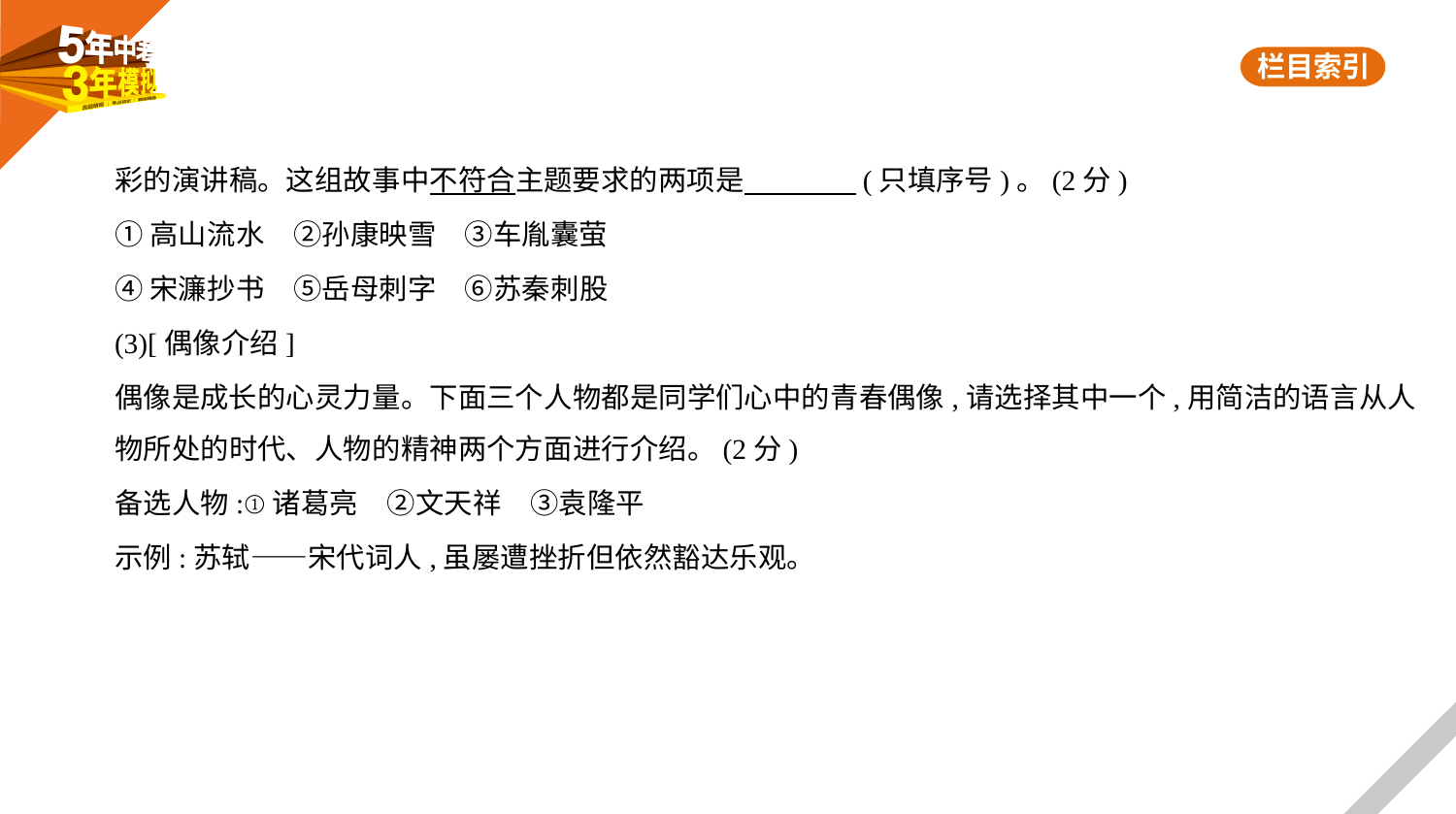

彩的演讲稿。这组故事中不符合主题要求的两项是　　　    (只填序号)。(2分)
①高山流水　②孙康映雪　③车胤囊萤
④宋濂抄书　⑤岳母刺字　⑥苏秦刺股
(3)[偶像介绍]
偶像是成长的心灵力量。下面三个人物都是同学们心中的青春偶像,请选择其中一个,用简洁的语言从人
物所处的时代、人物的精神两个方面进行介绍。(2分)
备选人物:①诸葛亮　②文天祥　③袁隆平
示例:苏轼——宋代词人,虽屡遭挫折但依然豁达乐观。